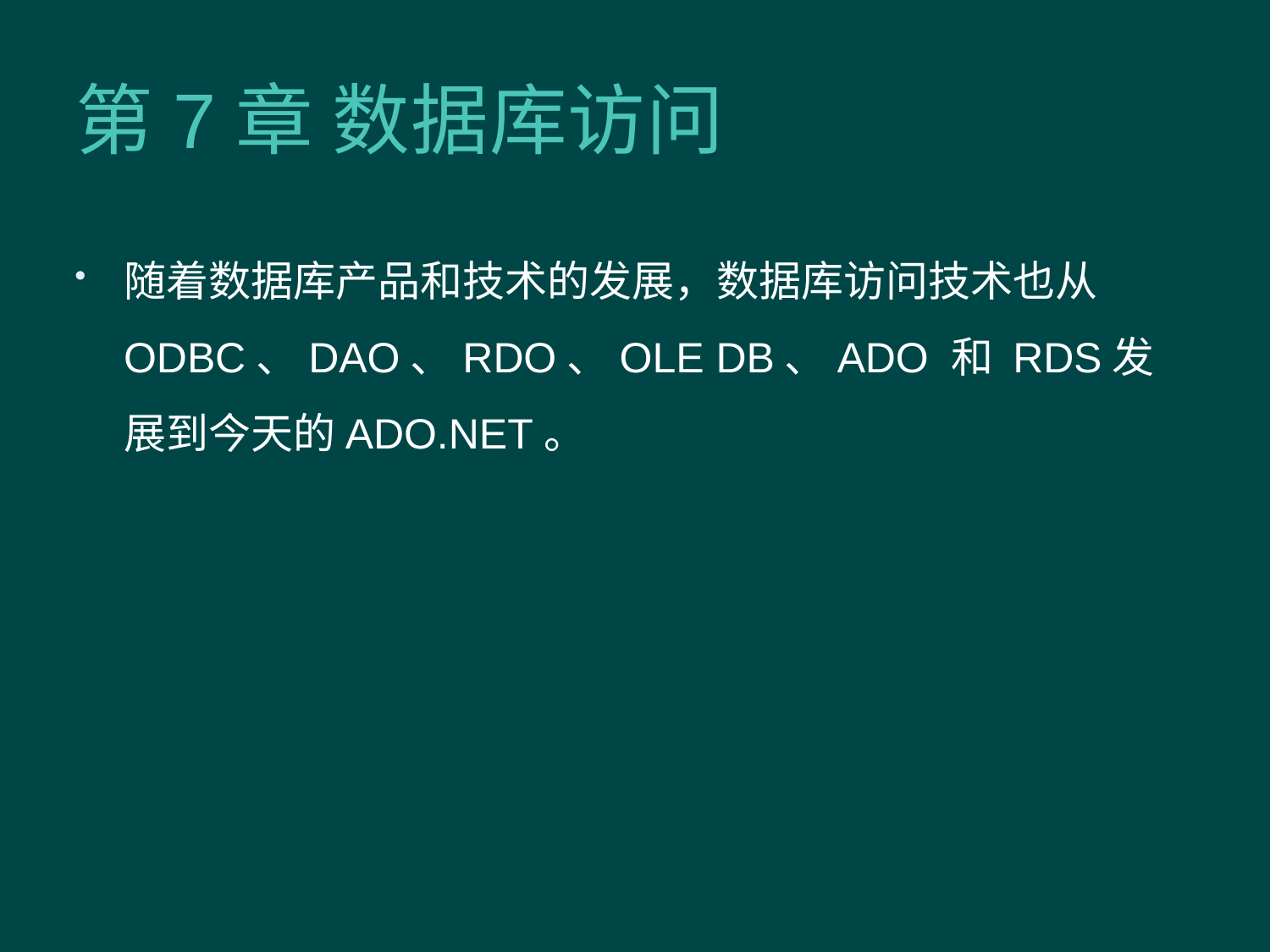

# 第7章 数据库访问
随着数据库产品和技术的发展，数据库访问技术也从ODBC、DAO、RDO、OLE DB、ADO 和 RDS发展到今天的ADO.NET。